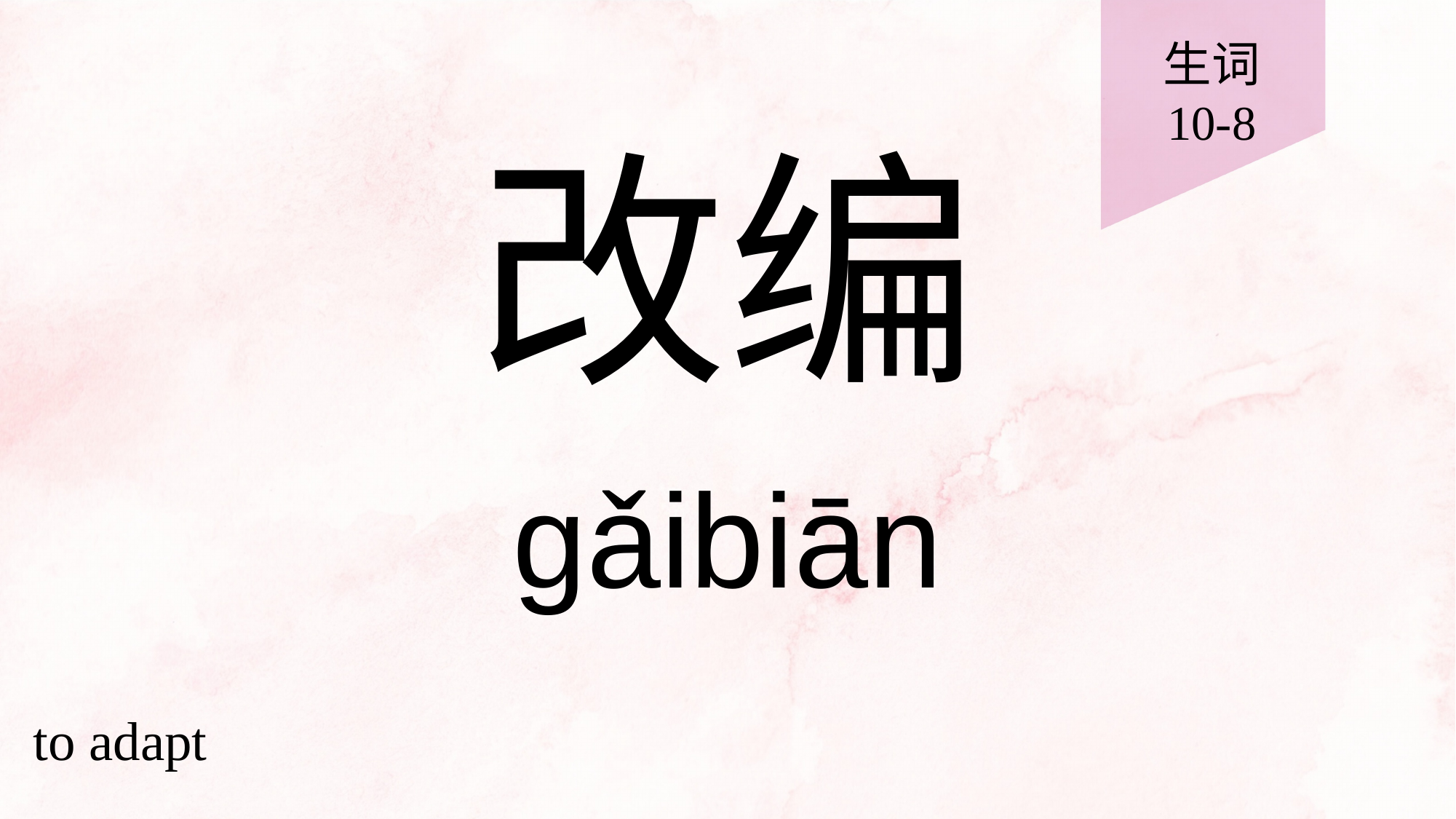

生词
10-8
# 改编
gǎibiān
to adapt